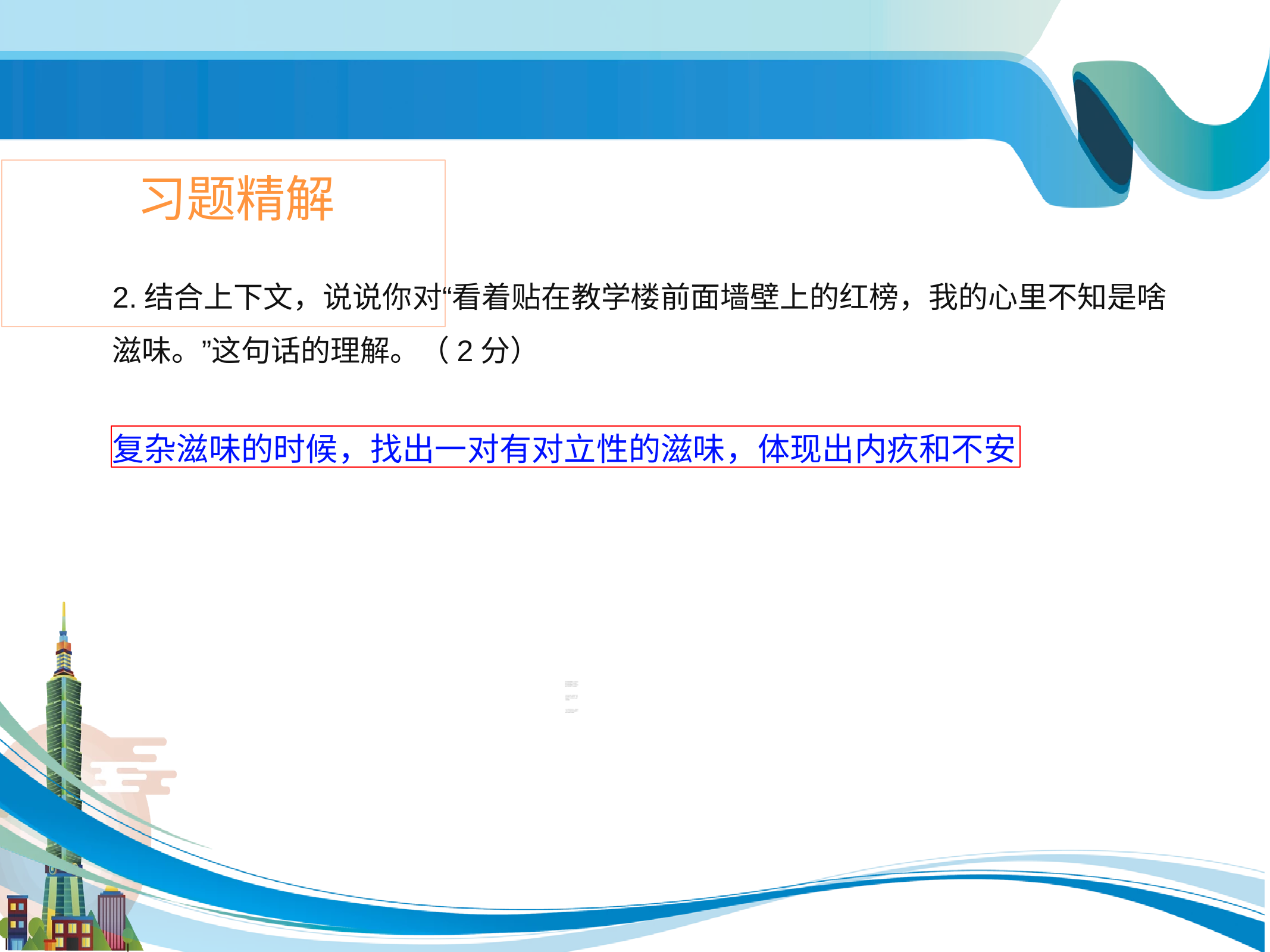

# 习题精解
2.结合上下文，说说你对“看着贴在教学楼前面墙壁上的红榜，我的心里不知是啥 滋味。”这句话的理解。（2分）
复杂滋味的时候，找出一对有对立性的滋味，体现出内疚和不安